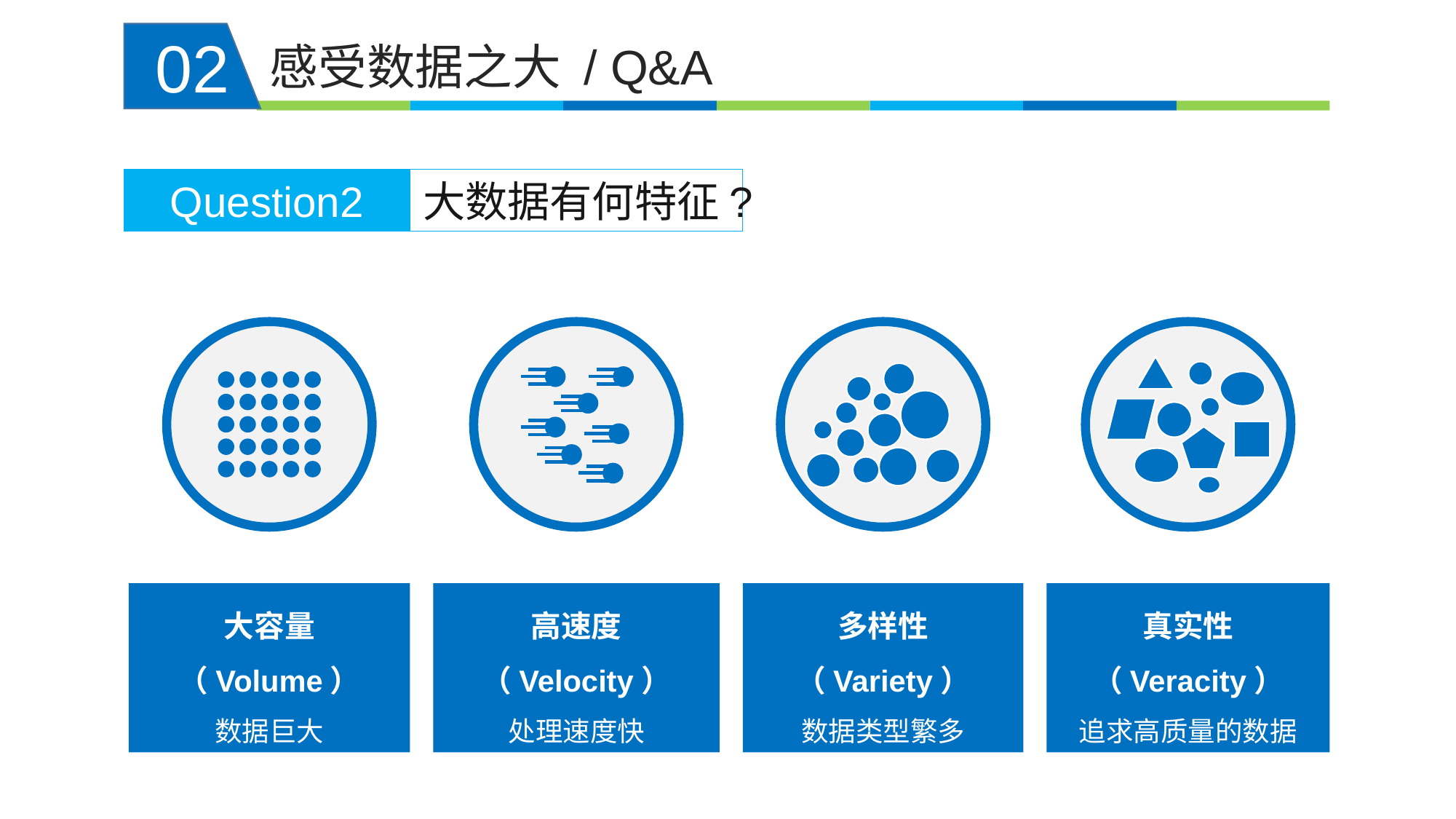

02
感受数据之大 / Q&A

Question2
大数据有何特征?

大容量（Volume）
数据巨大
高速度（Velocity）
处理速度快
多样性（Variety）
数据类型繁多
真实性（Veracity）
追求高质量的数据